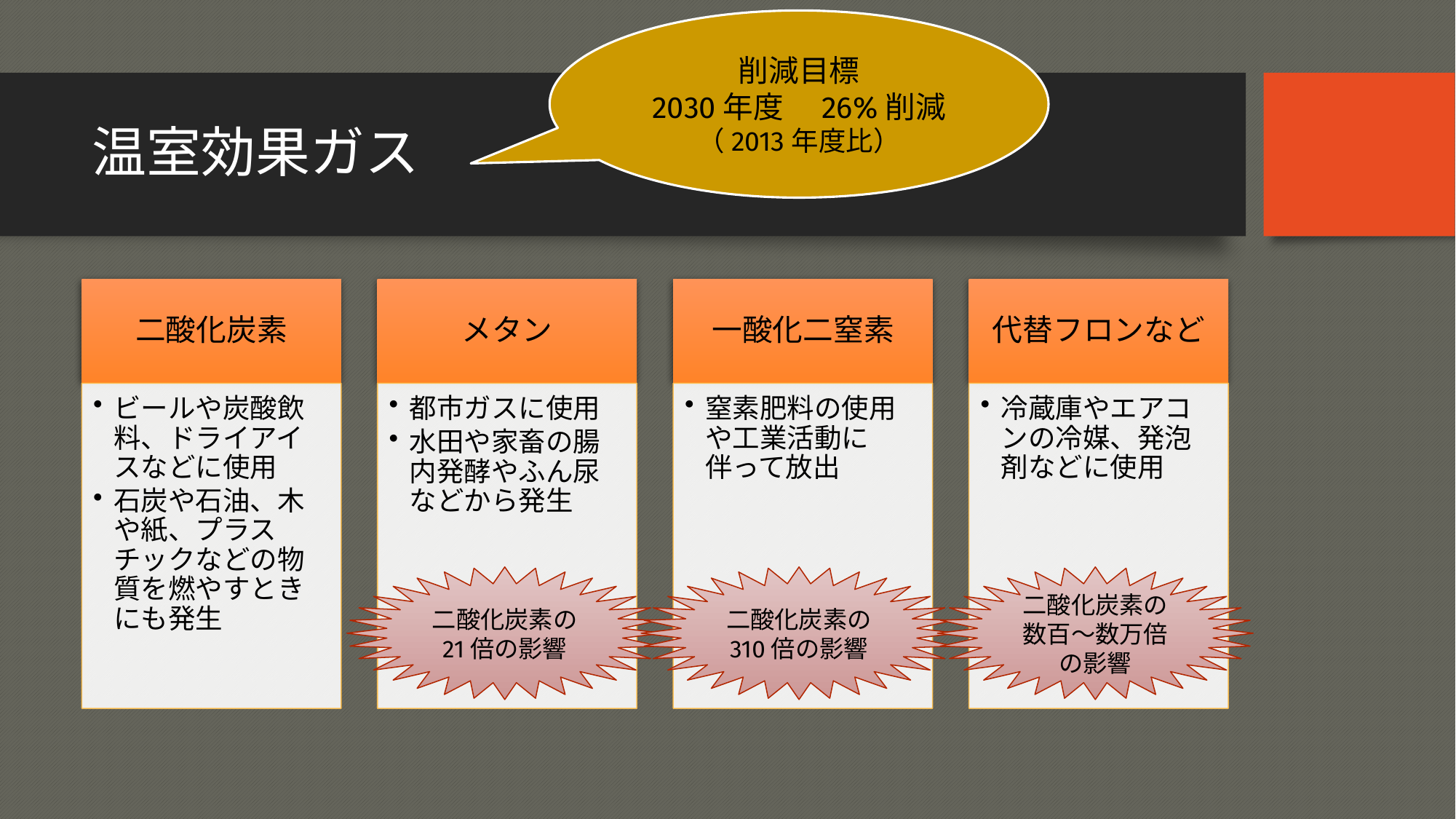

削減目標
2030年度　26%削減
（2013年度比）
# 温室効果ガス
二酸化炭素
ビールや炭酸飲料、ドライアイスなどに使用
石炭や石油、木や紙、プラスチックなどの物質を燃やすときにも発生
メタン
都市ガスに使用
水田や家畜の腸内発酵やふん尿などから発生
一酸化二窒素
窒素肥料の使用や工業活動に伴って放出
代替フロンなど
冷蔵庫やエアコンの冷媒、発泡剤などに使用
二酸化炭素の
21倍の影響
二酸化炭素の
310倍の影響
二酸化炭素の
数百～数万倍の影響